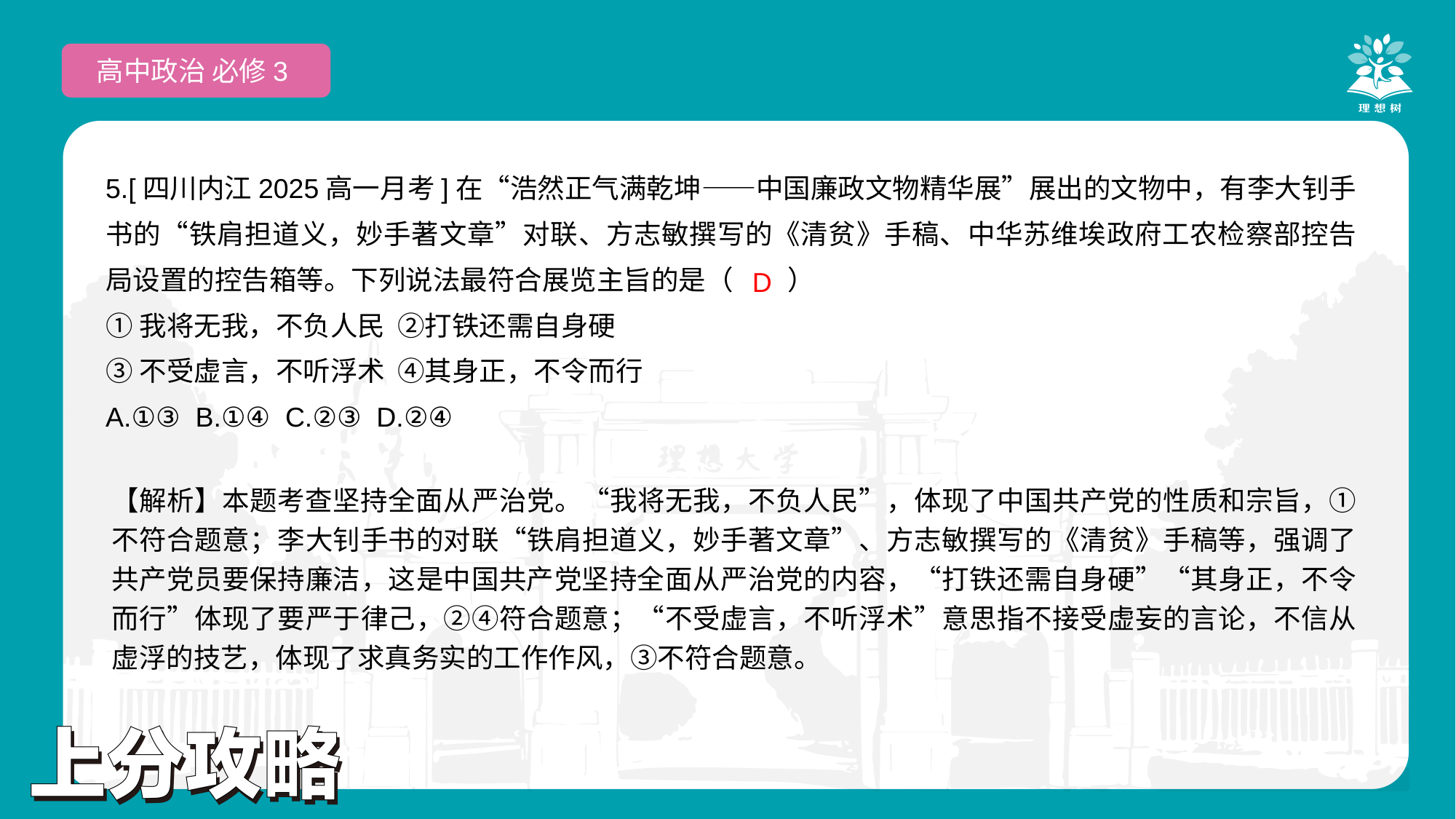

高中政治 必修3
5.[四川内江2025高一月考]在“浩然正气满乾坤——中国廉政文物精华展”展出的文物中，有李大钊手书的“铁肩担道义，妙手著文章”对联、方志敏撰写的《清贫》手稿、中华苏维埃政府工农检察部控告局设置的控告箱等。下列说法最符合展览主旨的是（　　）
①我将无我，不负人民  ②打铁还需自身硬
③不受虚言，不听浮术  ④其身正，不令而行
A.①③  B.①④  C.②③  D.②④
 D
【解析】本题考查坚持全面从严治党。“我将无我，不负人民”，体现了中国共产党的性质和宗旨，①不符合题意；李大钊手书的对联“铁肩担道义，妙手著文章”、方志敏撰写的《清贫》手稿等，强调了共产党员要保持廉洁，这是中国共产党坚持全面从严治党的内容，“打铁还需自身硬”“其身正，不令而行”体现了要严于律己，②④符合题意；“不受虚言，不听浮术”意思指不接受虚妄的言论，不信从虚浮的技艺，体现了求真务实的工作作风，③不符合题意。